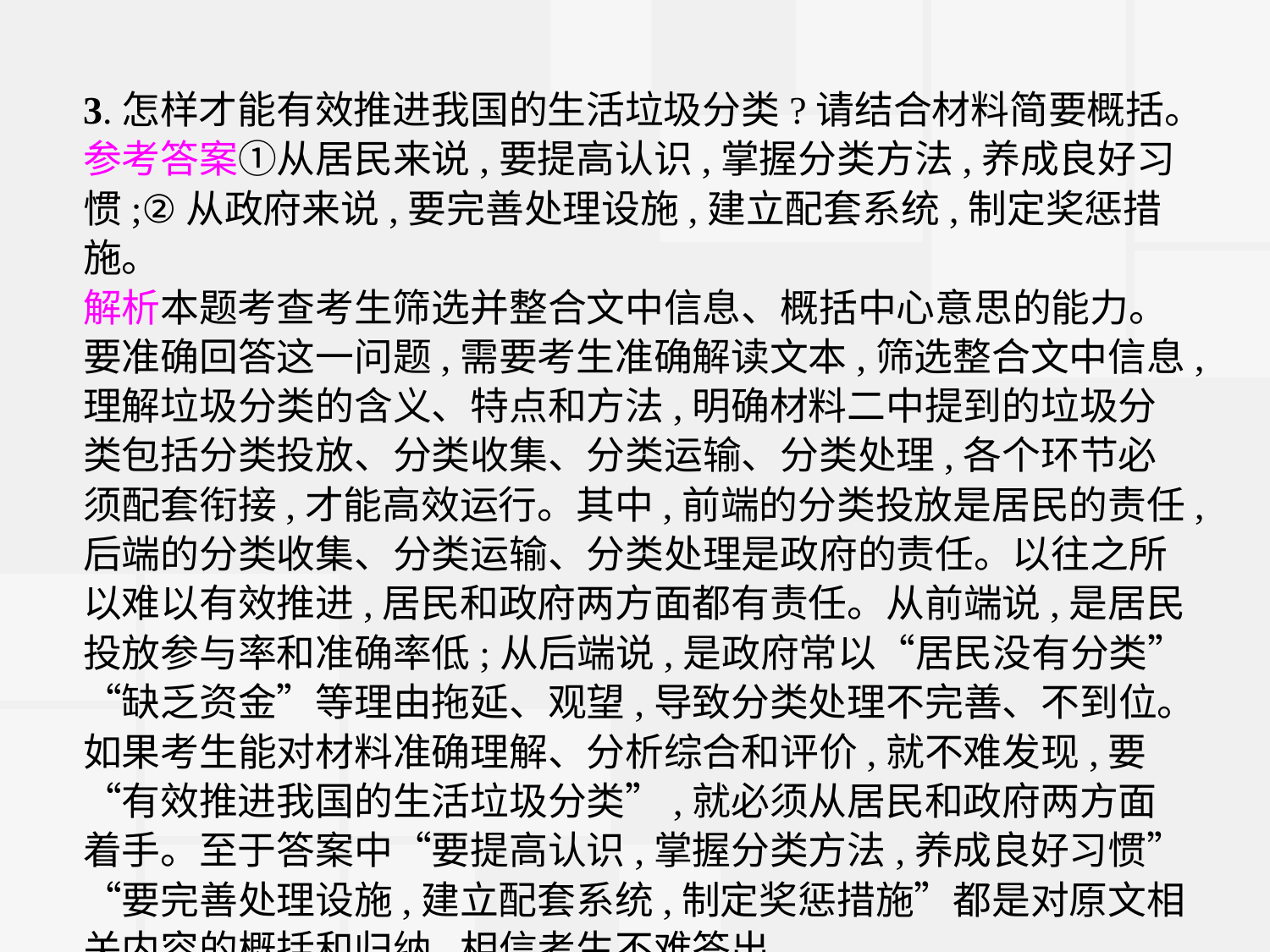

3.怎样才能有效推进我国的生活垃圾分类?请结合材料简要概括。
参考答案①从居民来说,要提高认识,掌握分类方法,养成良好习惯;②从政府来说,要完善处理设施,建立配套系统,制定奖惩措施。
解析本题考查考生筛选并整合文中信息、概括中心意思的能力。要准确回答这一问题,需要考生准确解读文本,筛选整合文中信息,理解垃圾分类的含义、特点和方法,明确材料二中提到的垃圾分类包括分类投放、分类收集、分类运输、分类处理,各个环节必须配套衔接,才能高效运行。其中,前端的分类投放是居民的责任,后端的分类收集、分类运输、分类处理是政府的责任。以往之所以难以有效推进,居民和政府两方面都有责任。从前端说,是居民投放参与率和准确率低;从后端说,是政府常以“居民没有分类”“缺乏资金”等理由拖延、观望,导致分类处理不完善、不到位。如果考生能对材料准确理解、分析综合和评价,就不难发现,要“有效推进我国的生活垃圾分类”,就必须从居民和政府两方面着手。至于答案中“要提高认识,掌握分类方法,养成良好习惯”“要完善处理设施,建立配套系统,制定奖惩措施”都是对原文相关内容的概括和归纳,相信考生不难答出。